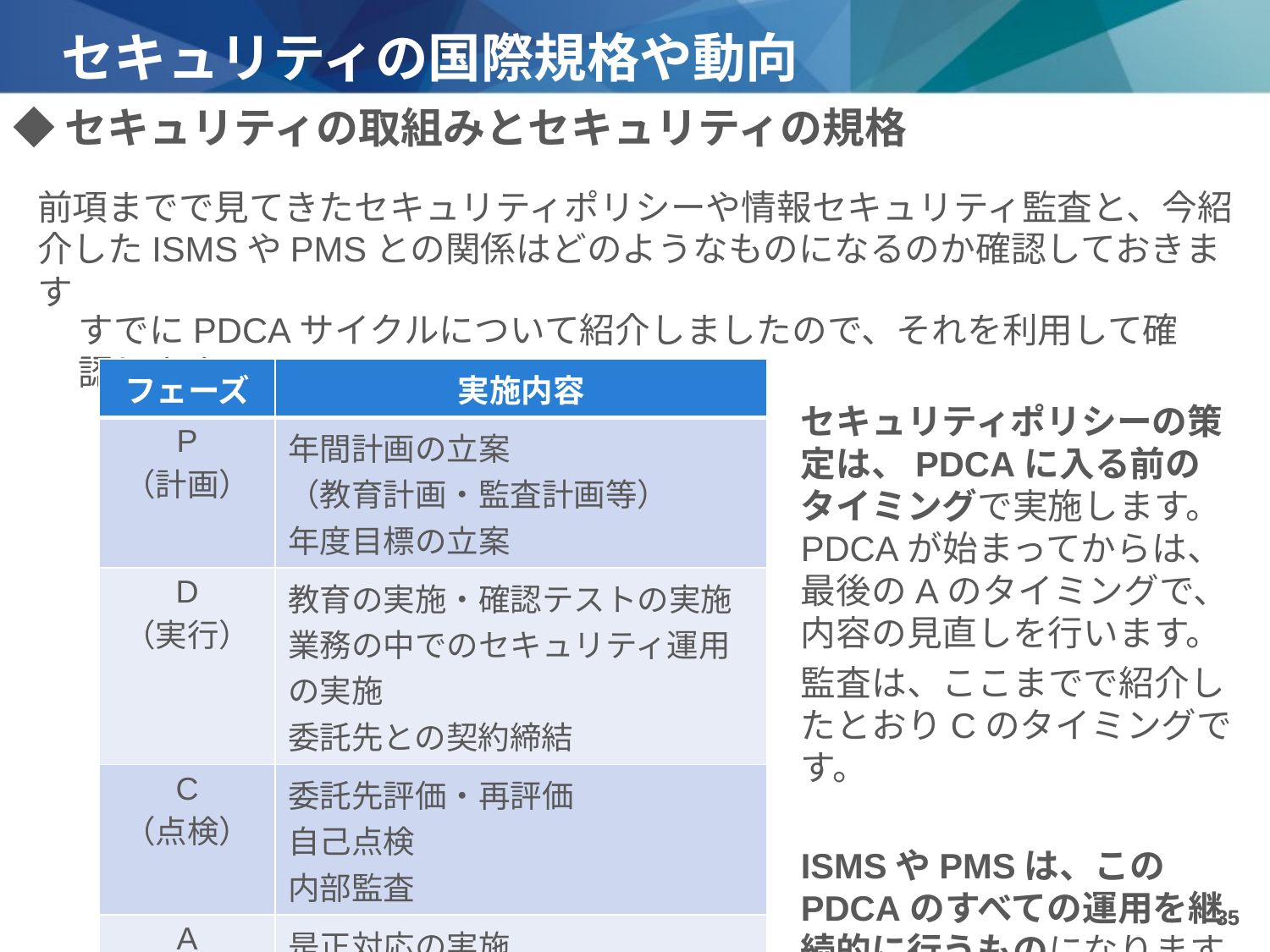

# セキュリティの国際規格や動向
◆セキュリティの取組みとセキュリティの規格
前項までで見てきたセキュリティポリシーや情報セキュリティ監査と、今紹介したISMSやPMSとの関係はどのようなものになるのか確認しておきます
すでにPDCAサイクルについて紹介しましたので、それを利用して確認します。
| フェーズ | 実施内容 |
| --- | --- |
| P （計画） | 年間計画の立案 （教育計画・監査計画等） 年度目標の立案 |
| D （実行） | 教育の実施・確認テストの実施 業務の中でのセキュリティ運用の実施 委託先との契約締結 |
| C （点検） | 委託先評価・再評価 自己点検 内部監査 |
| A （見直し） | 是正対応の実施 規程類の見直し マネジメントレビューの実施 |
セキュリティポリシーの策定は、PDCAに入る前のタイミングで実施します。PDCAが始まってからは、最後のAのタイミングで、内容の見直しを行います。
監査は、ここまでで紹介したとおりCのタイミングです。

ISMSやPMSは、このPDCAのすべての運用を継続的に行うものになります。